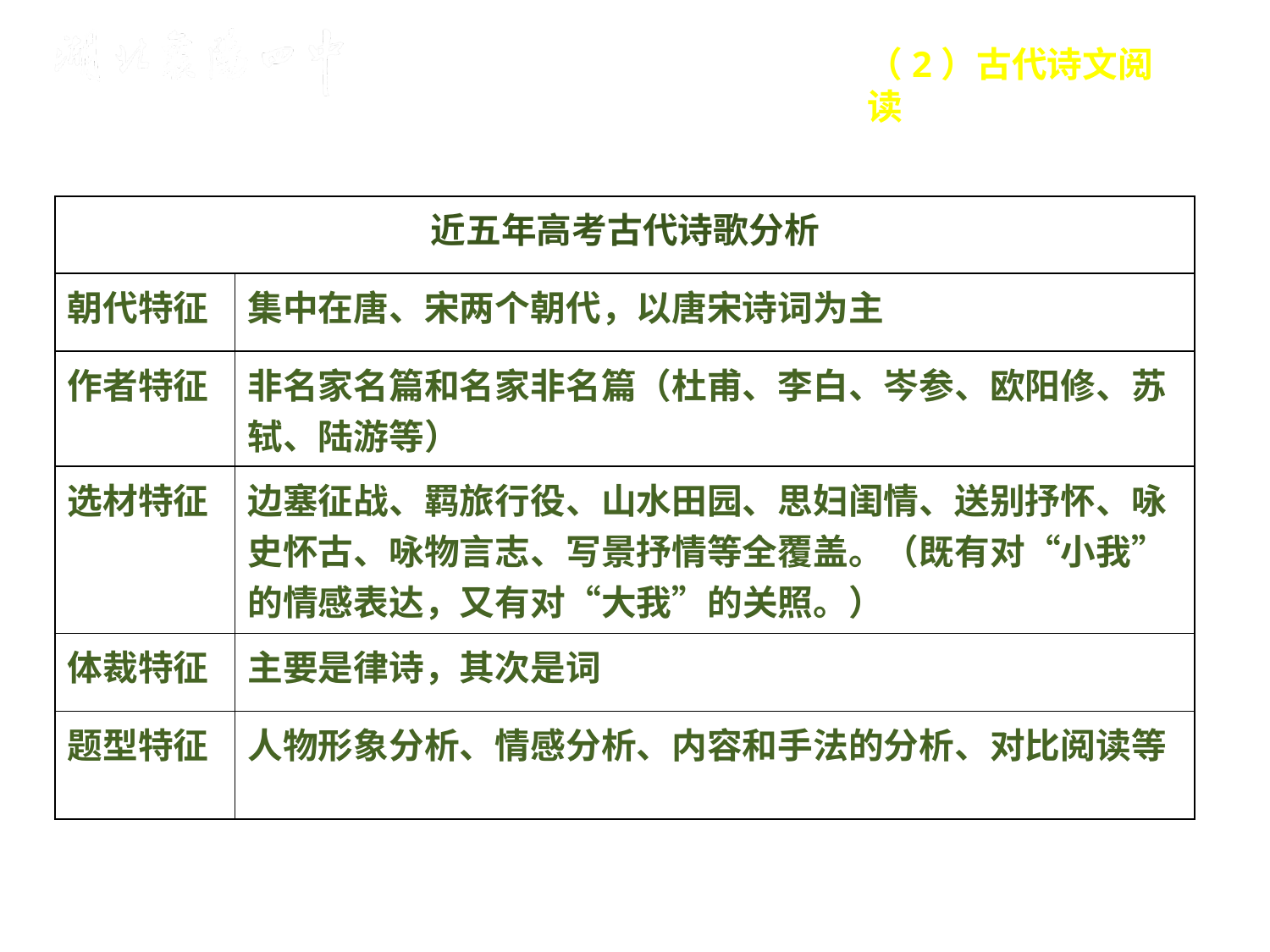

（2）古代诗文阅读

| 近五年高考古代诗歌分析 |  |
| --- | --- |
| 朝代特征 | 集中在唐、宋两个朝代，以唐宋诗词为主 |
| 作者特征 | 非名家名篇和名家非名篇（杜甫、李白、岑参、欧阳修、苏轼、陆游等） |
| 选材特征 | 边塞征战、羁旅行役、山水田园、思妇闺情、送别抒怀、咏史怀古、咏物言志、写景抒情等全覆盖。（既有对“小我”的情感表达，又有对“大我”的关照。） |
| 体裁特征 | 主要是律诗，其次是词 |
| 题型特征 | 人物形象分析、情感分析、内容和手法的分析、对比阅读等 |